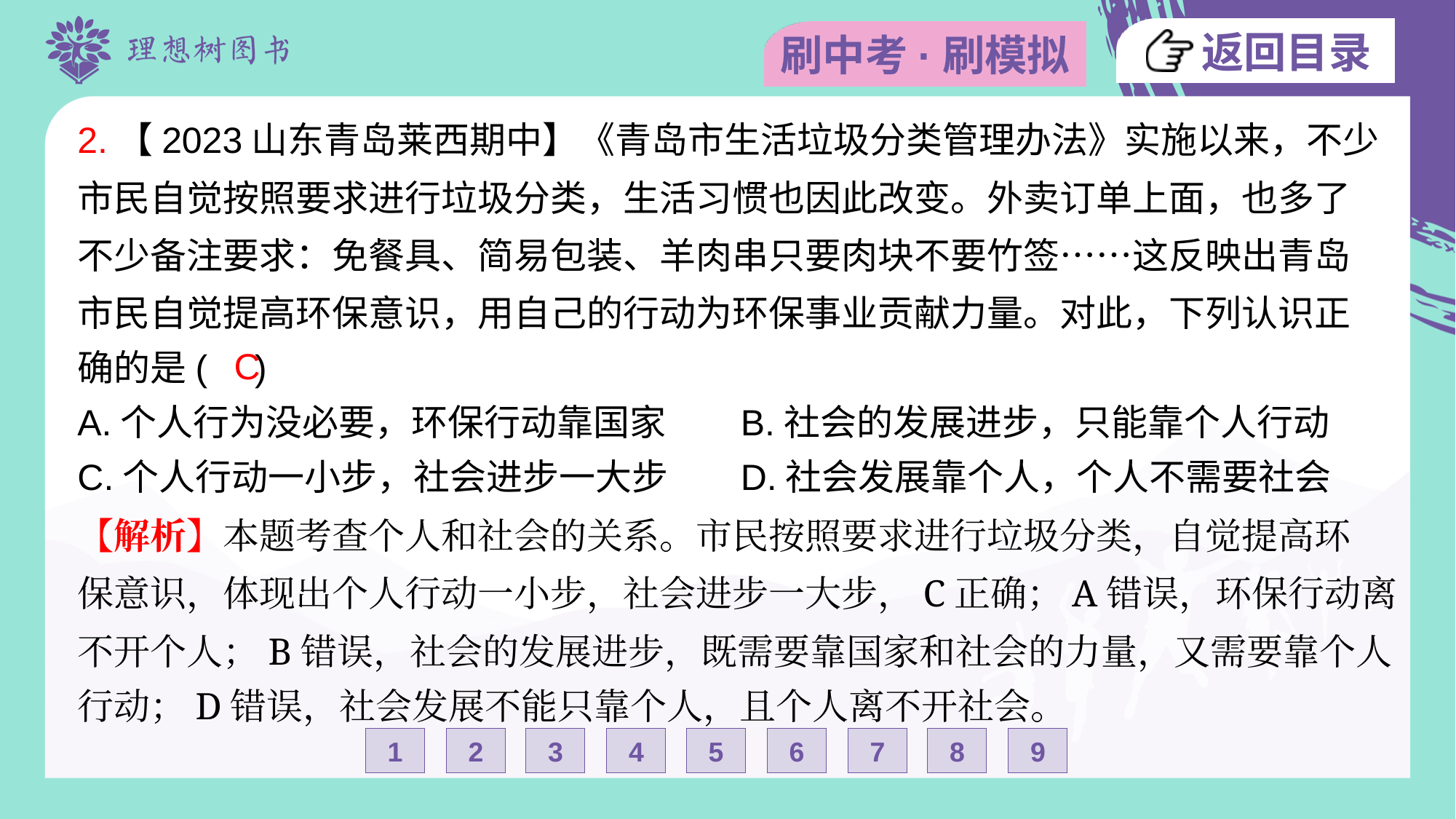

2.【2023山东青岛莱西期中】《青岛市生活垃圾分类管理办法》实施以来，不少
市民自觉按照要求进行垃圾分类，生活习惯也因此改变。外卖订单上面，也多了
不少备注要求：免餐具、简易包装、羊肉串只要肉块不要竹签……这反映出青岛
市民自觉提高环保意识，用自己的行动为环保事业贡献力量。对此，下列认识正
确的是(     )
C
A.个人行为没必要，环保行动靠国家	B.社会的发展进步，只能靠个人行动
C.个人行动一小步，社会进步一大步	D.社会发展靠个人，个人不需要社会
【解析】本题考查个人和社会的关系。市民按照要求进行垃圾分类，自觉提高环
保意识，体现出个人行动一小步，社会进步一大步，C正确；A错误，环保行动离
不开个人；B错误，社会的发展进步，既需要靠国家和社会的力量，又需要靠个人
行动；D错误，社会发展不能只靠个人，且个人离不开社会。